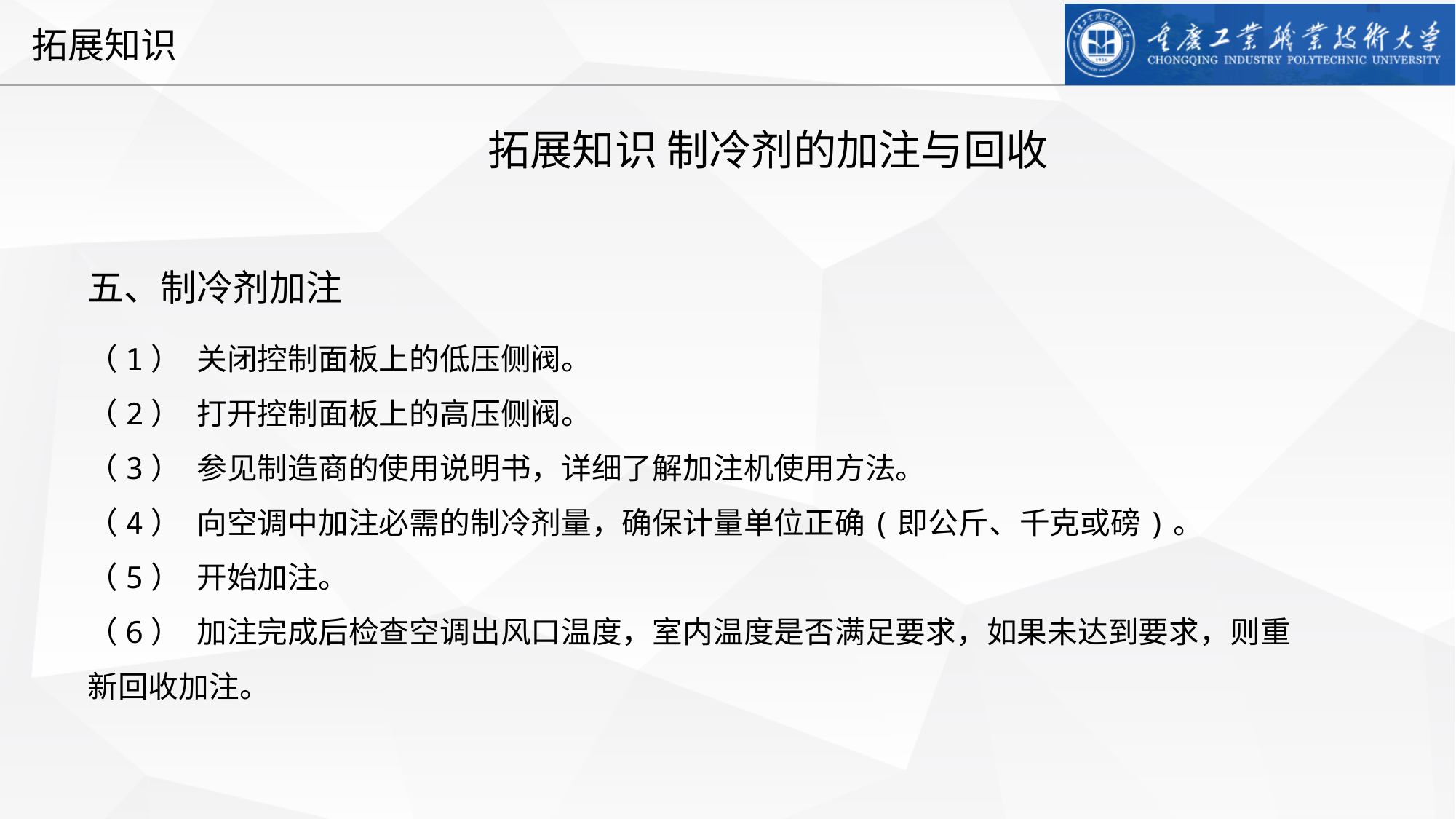

拓展知识 制冷剂的加注与回收
五、制冷剂加注
（1）	关闭控制面板上的低压侧阀。
（2）	打开控制面板上的高压侧阀。
（3）	参见制造商的使用说明书，详细了解加注机使用方法。
（4）	向空调中加注必需的制冷剂量，确保计量单位正确(即公斤、千克或磅)。
（5）	开始加注。
（6）	加注完成后检查空调出风口温度，室内温度是否满足要求，如果未达到要求，则重新回收加注。